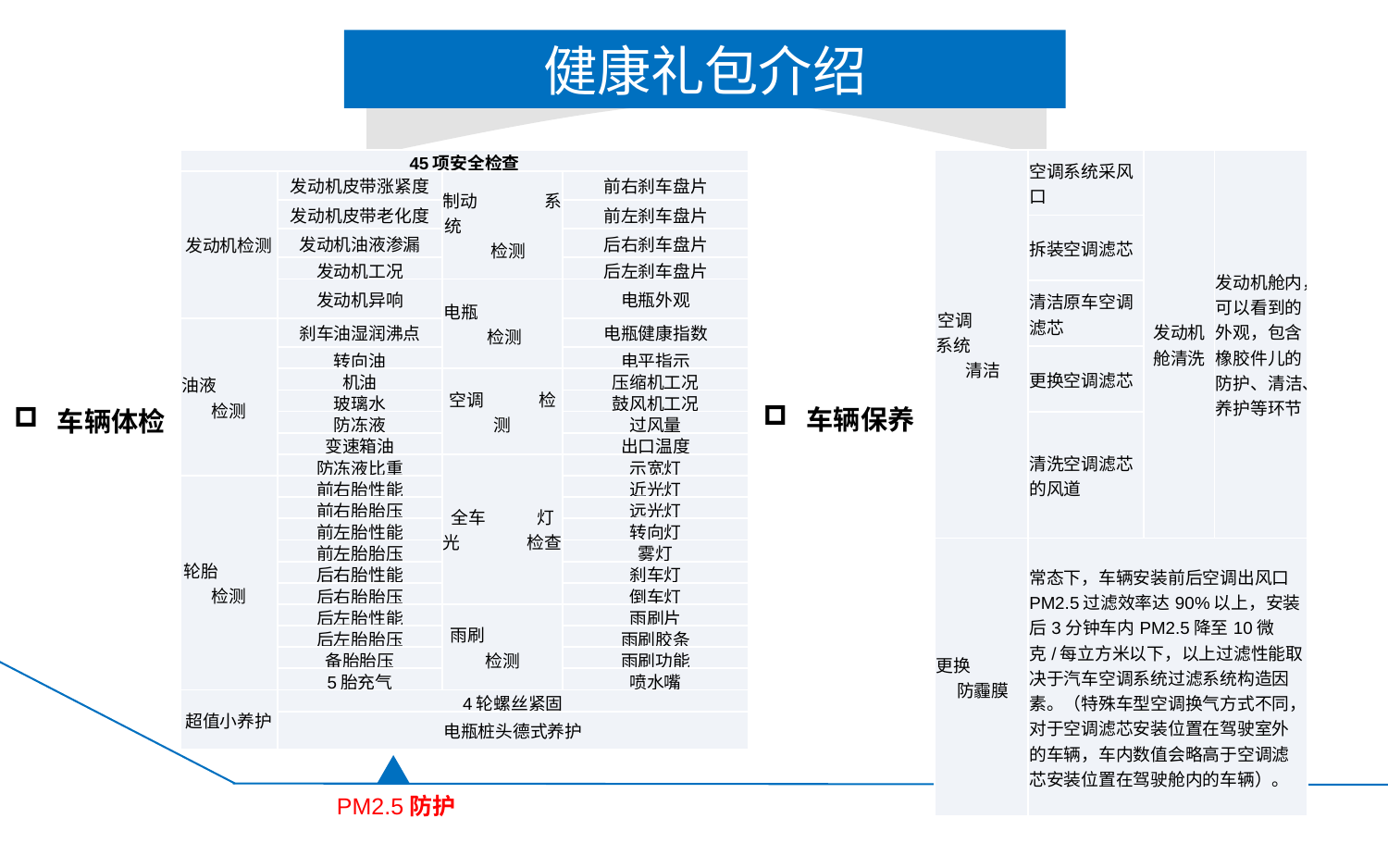

健康礼包介绍

| 空调 系统 清洁 | 空调系统采风口 | 发动机舱清洗 | 发动机舱内，可以看到的外观，包含橡胶件儿的防护、清洁、养护等环节 |
| --- | --- | --- | --- |
|  | 拆装空调滤芯 |  |  |
|  | 清洁原车空调滤芯 |  |  |
|  | 更换空调滤芯 |  |  |
|  | 清洗空调滤芯的风道 |  |  |
| 更换 防霾膜 | 常态下，车辆安装前后空调出风口PM2.5过滤效率达90%以上，安装后3分钟车内PM2.5降至10微克/每立方米以下，以上过滤性能取决于汽车空调系统过滤系统构造因素。（特殊车型空调换气方式不同，对于空调滤芯安装位置在驾驶室外的车辆，车内数值会略高于空调滤芯安装位置在驾驶舱内的车辆）。 |  |  |
| 45项安全检查 |  |  |  |
| --- | --- | --- | --- |
| 发动机检测 | 发动机皮带涨紧度 | 制动 系统 检测 | 前右刹车盘片 |
|  | 发动机皮带老化度 |  | 前左刹车盘片 |
|  | 发动机油液渗漏 |  | 后右刹车盘片 |
|  | 发动机工况 |  | 后左刹车盘片 |
|  | 发动机异响 | 电瓶 检测 | 电瓶外观 |
| 油液 检测 | 刹车油湿润沸点 |  | 电瓶健康指数 |
|  | 转向油 |  | 电平指示 |
|  | 机油 | 空调 检测 | 压缩机工况 |
|  | 玻璃水 |  | 鼓风机工况 |
|  | 防冻液 |  | 过风量 |
|  | 变速箱油 |  | 出口温度 |
|  | 防冻液比重 | 全车 灯光 检查 | 示宽灯 |
| 轮胎 检测 | 前右胎性能 |  | 近光灯 |
|  | 前右胎胎压 |  | 远光灯 |
|  | 前左胎性能 |  | 转向灯 |
|  | 前左胎胎压 |  | 雾灯 |
|  | 后右胎性能 |  | 刹车灯 |
|  | 后右胎胎压 |  | 倒车灯 |
|  | 后左胎性能 | 雨刷 检测 | 雨刷片 |
|  | 后左胎胎压 |  | 雨刷胶条 |
|  | 备胎胎压 |  | 雨刷功能 |
|  | 5胎充气 |  | 喷水嘴 |
| 超值小养护 | 4轮螺丝紧固 |  |  |
|  | 电瓶桩头德式养护 |  |  |
车辆保养
车辆体检

温馨提示
PM2.5防护